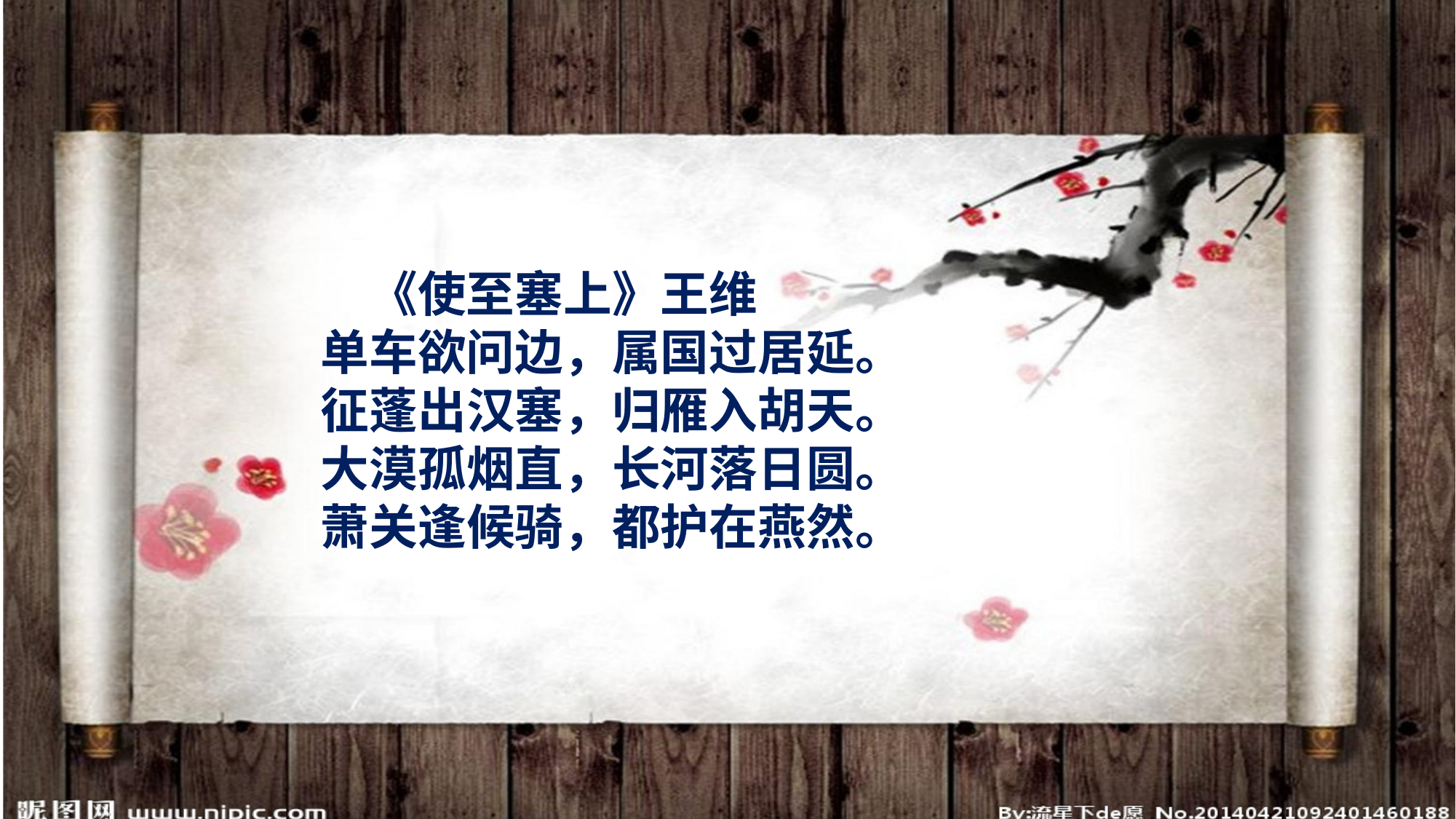

《使至塞上》王维
　　单车欲问边，属国过居延。
　　征蓬出汉塞，归雁入胡天。
　　大漠孤烟直，长河落日圆。
　　萧关逢候骑，都护在燕然。